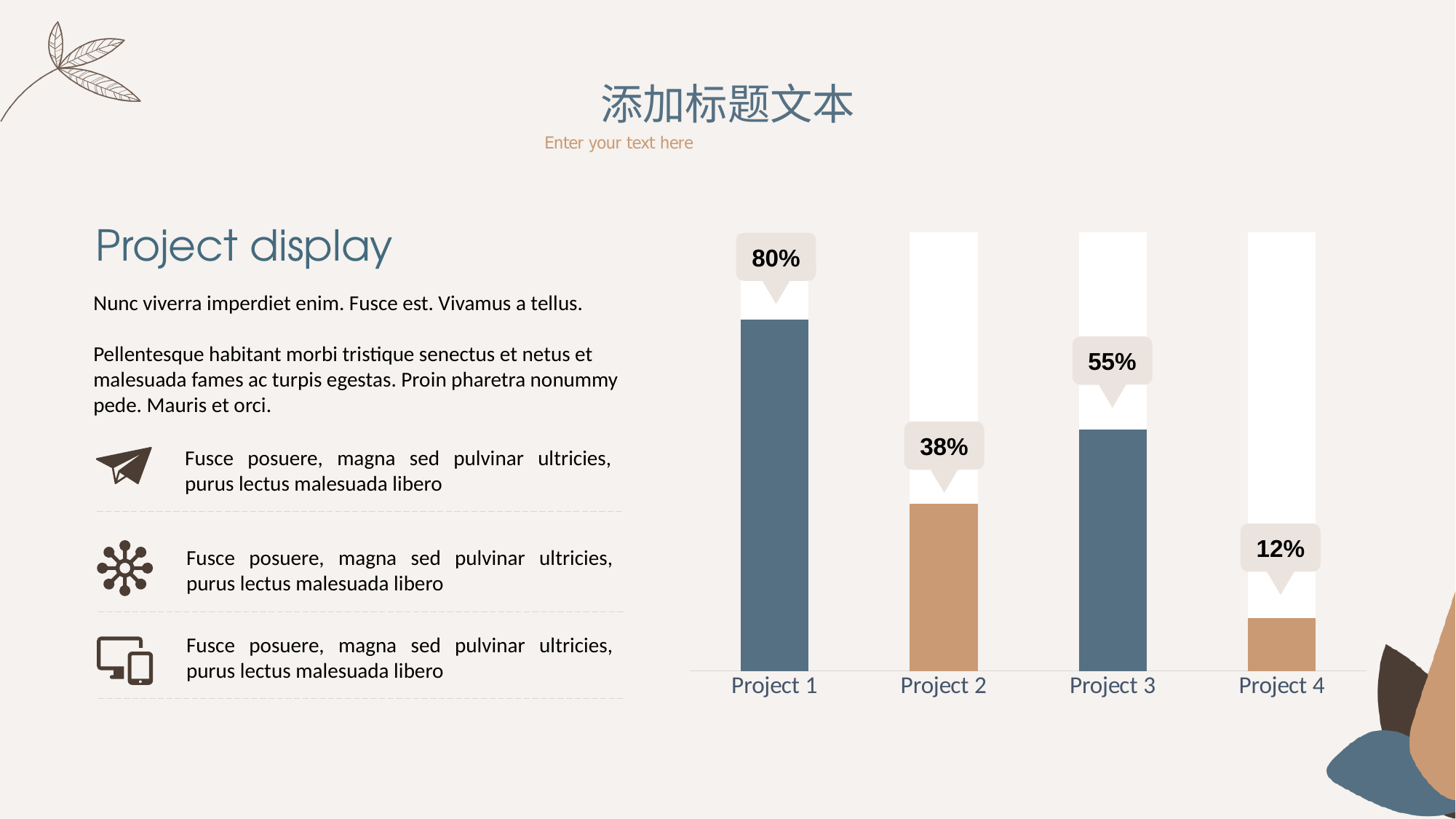

添加标题文本
Enter your text here
Project display

### Chart

| Category | Series 1 | Series 2 |
|---|---|---|
| Project 1 | 80.0 | 20.0 |
| Project 2 | 38.0 | 62.0 |
| Project 3 | 55.0 | 45.0 |
| Project 4 | 12.0 | 88.0 |
80%

Nunc viverra imperdiet enim. Fusce est. Vivamus a tellus.

Pellentesque habitant morbi tristique senectus et netus et malesuada fames ac turpis egestas. Proin pharetra nonummy pede. Mauris et orci.
55%

38%

Fusce posuere, magna sed pulvinar ultricies, purus lectus malesuada libero

12%

Fusce posuere, magna sed pulvinar ultricies, purus lectus malesuada libero

Fusce posuere, magna sed pulvinar ultricies, purus lectus malesuada libero